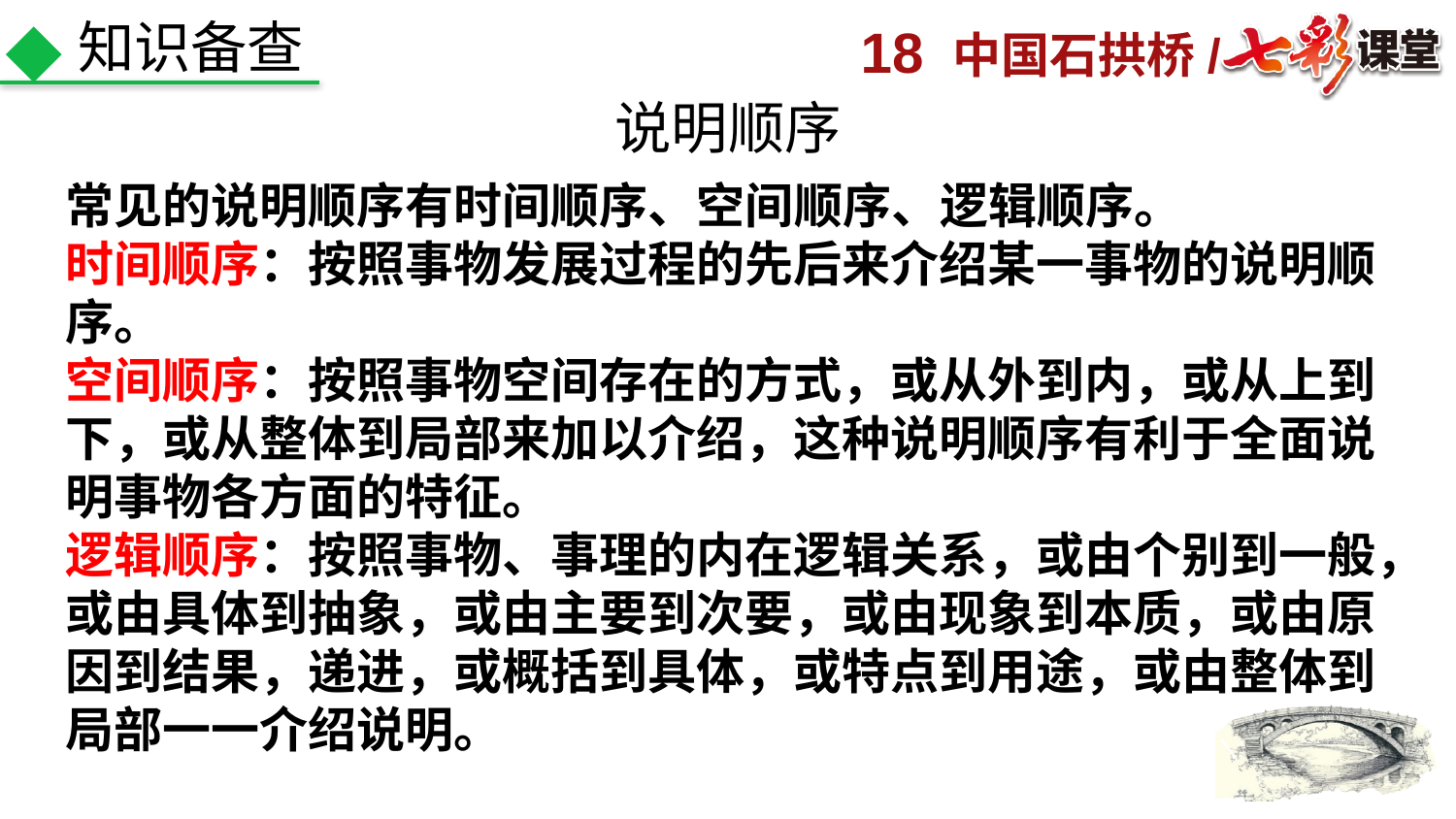

知识备查

说明顺序
常见的说明顺序有时间顺序、空间顺序、逻辑顺序。
时间顺序：按照事物发展过程的先后来介绍某一事物的说明顺序。
空间顺序：按照事物空间存在的方式，或从外到内，或从上到下，或从整体到局部来加以介绍，这种说明顺序有利于全面说明事物各方面的特征。
逻辑顺序：按照事物、事理的内在逻辑关系，或由个别到一般，或由具体到抽象，或由主要到次要，或由现象到本质，或由原因到结果，递进，或概括到具体，或特点到用途，或由整体到局部一一介绍说明。